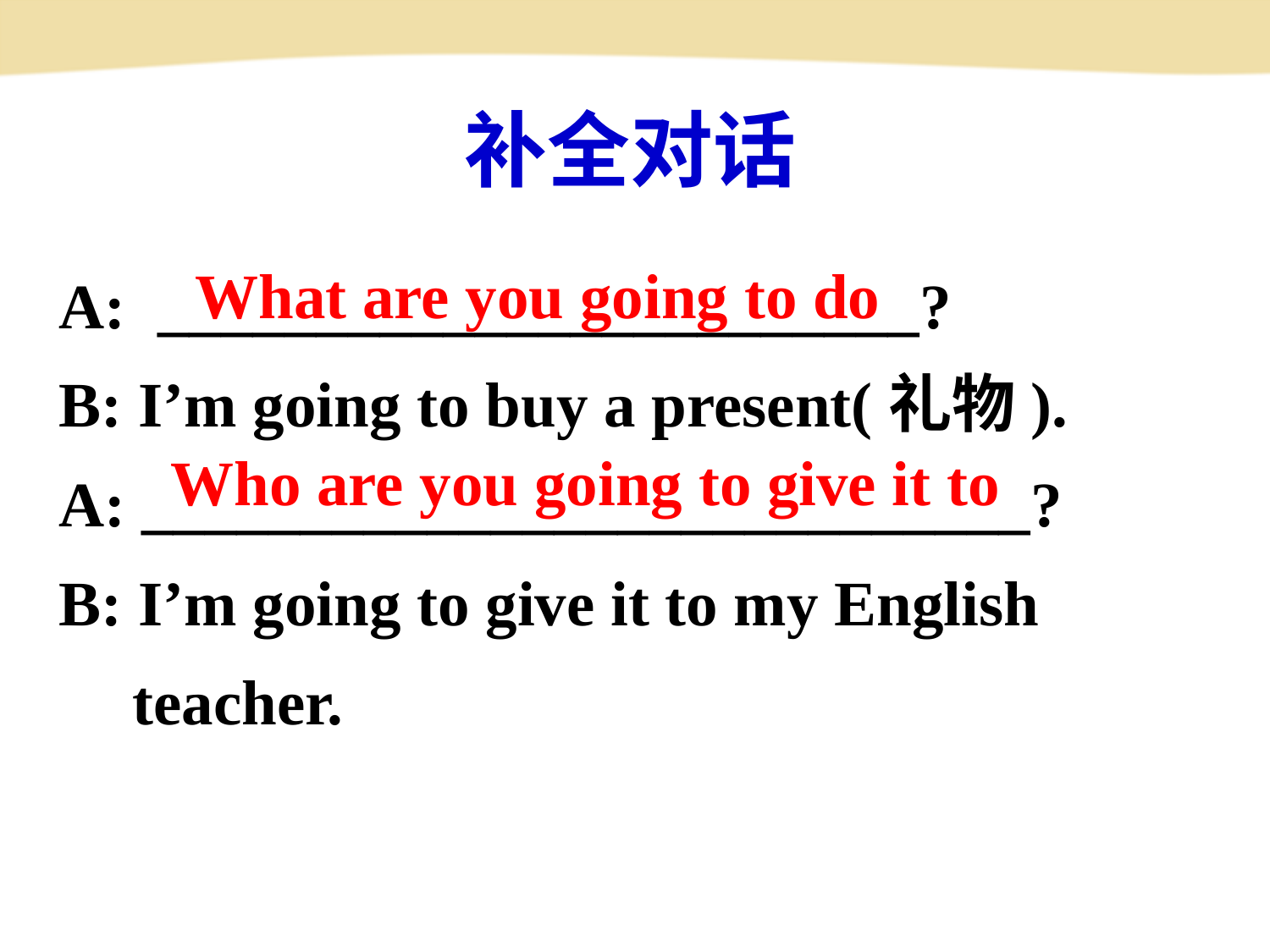

补全对话
A:  ________________________?
B: I’m going to buy a present(礼物).
A: ____________________________?
B: I’m going to give it to my English teacher.

 What are you going to do
  Who are you going to give it to